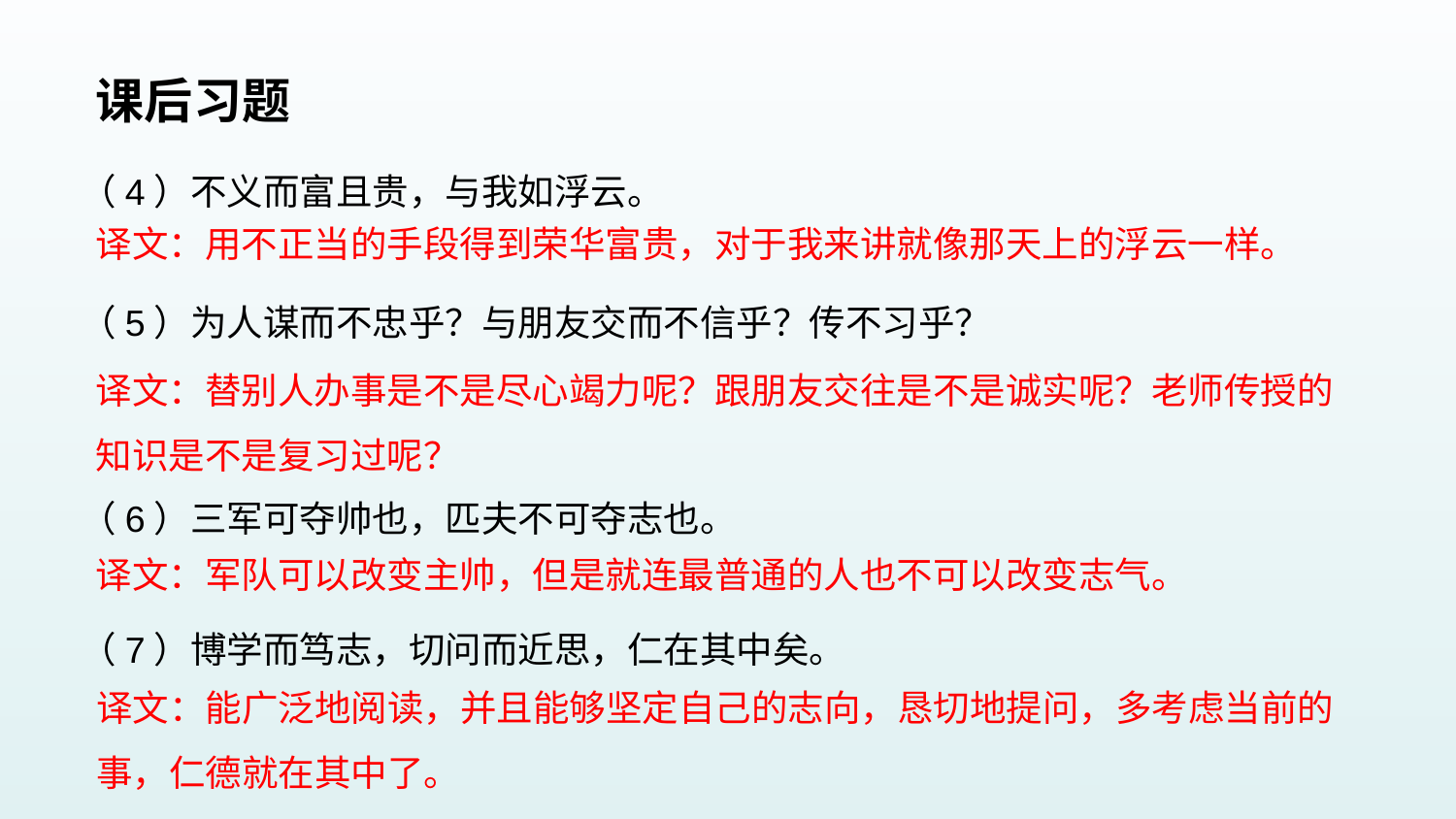

课后习题
（4）不义而富且贵，与我如浮云。

（5）为人谋而不忠乎？与朋友交而不信乎？传不习乎？

（6）三军可夺帅也，匹夫不可夺志也。

（7）博学而笃志，切问而近思，仁在其中矣。
译文：用不正当的手段得到荣华富贵，对于我来讲就像那天上的浮云一样。
译文：替别人办事是不是尽心竭力呢？跟朋友交往是不是诚实呢？老师传授的知识是不是复习过呢？
译文：军队可以改变主帅，但是就连最普通的人也不可以改变志气。
译文：能广泛地阅读，并且能够坚定自己的志向，恳切地提问，多考虑当前的事，仁德就在其中了。